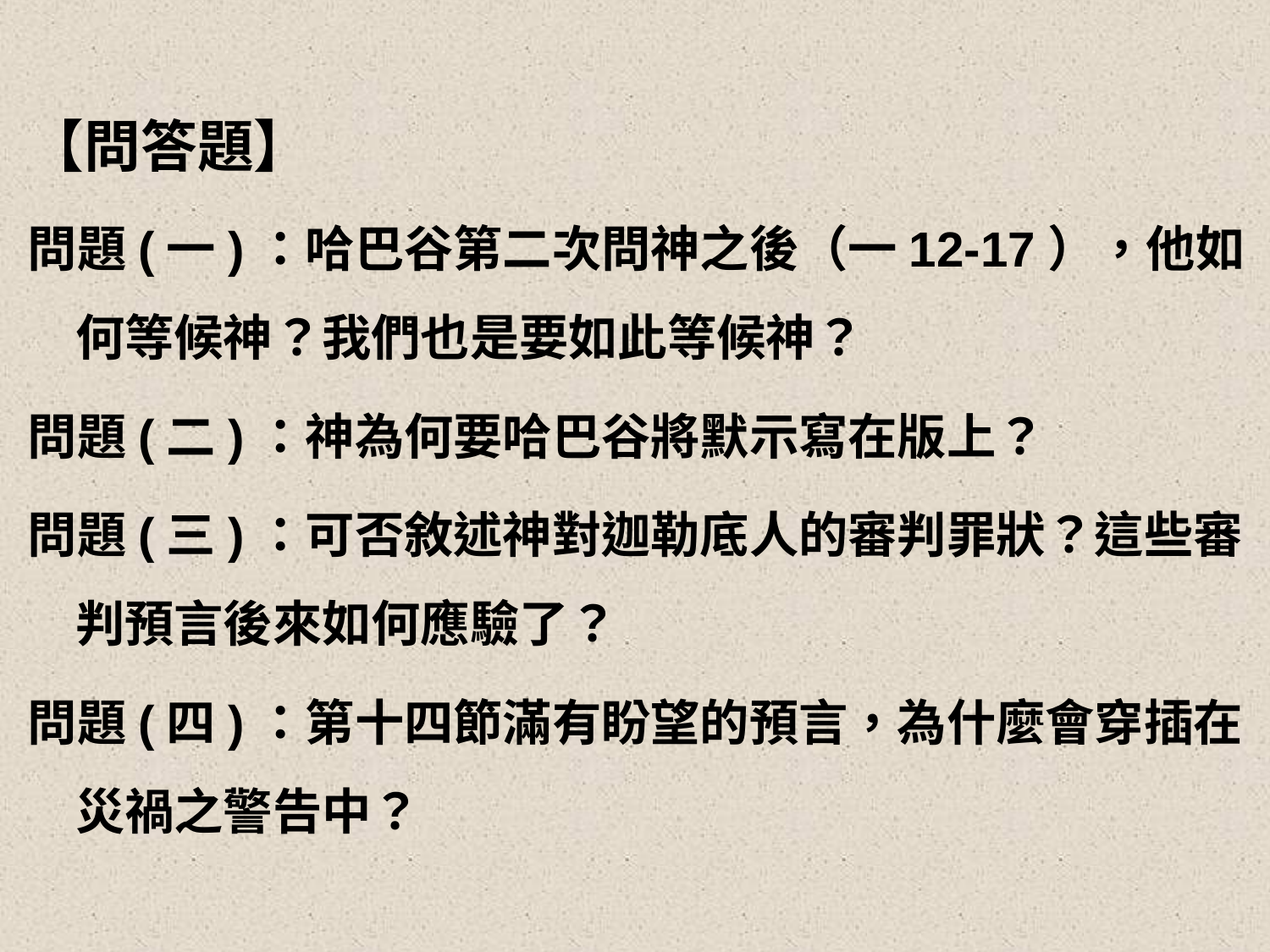

【問答題】
問題(一)：哈巴谷第二次問神之後（一12-17），他如何等候神？我們也是要如此等候神？
問題(二)：神為何要哈巴谷將默示寫在版上？
問題(三)：可否敘述神對迦勒底人的審判罪狀？這些審判預言後來如何應驗了？
問題(四)：第十四節滿有盼望的預言，為什麼會穿插在災禍之警告中？